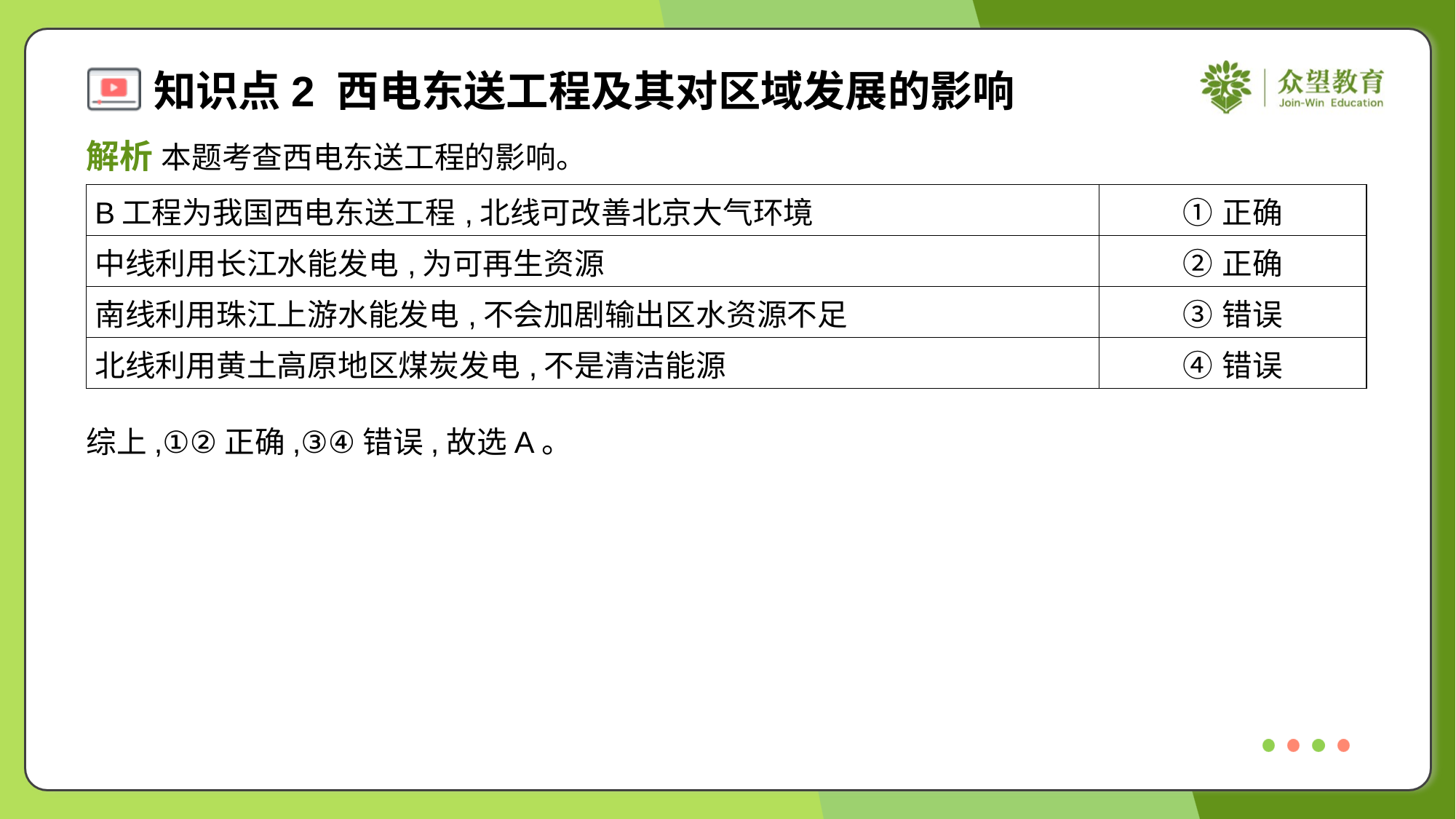

解析 本题考查西电东送工程的影响。
| B工程为我国西电东送工程,北线可改善北京大气环境 | ①正确 |
| --- | --- |
| 中线利用长江水能发电,为可再生资源 | ②正确 |
| 南线利用珠江上游水能发电,不会加剧输出区水资源不足 | ③错误 |
| 北线利用黄土高原地区煤炭发电,不是清洁能源 | ④错误 |
综上,①②正确,③④错误,故选A。